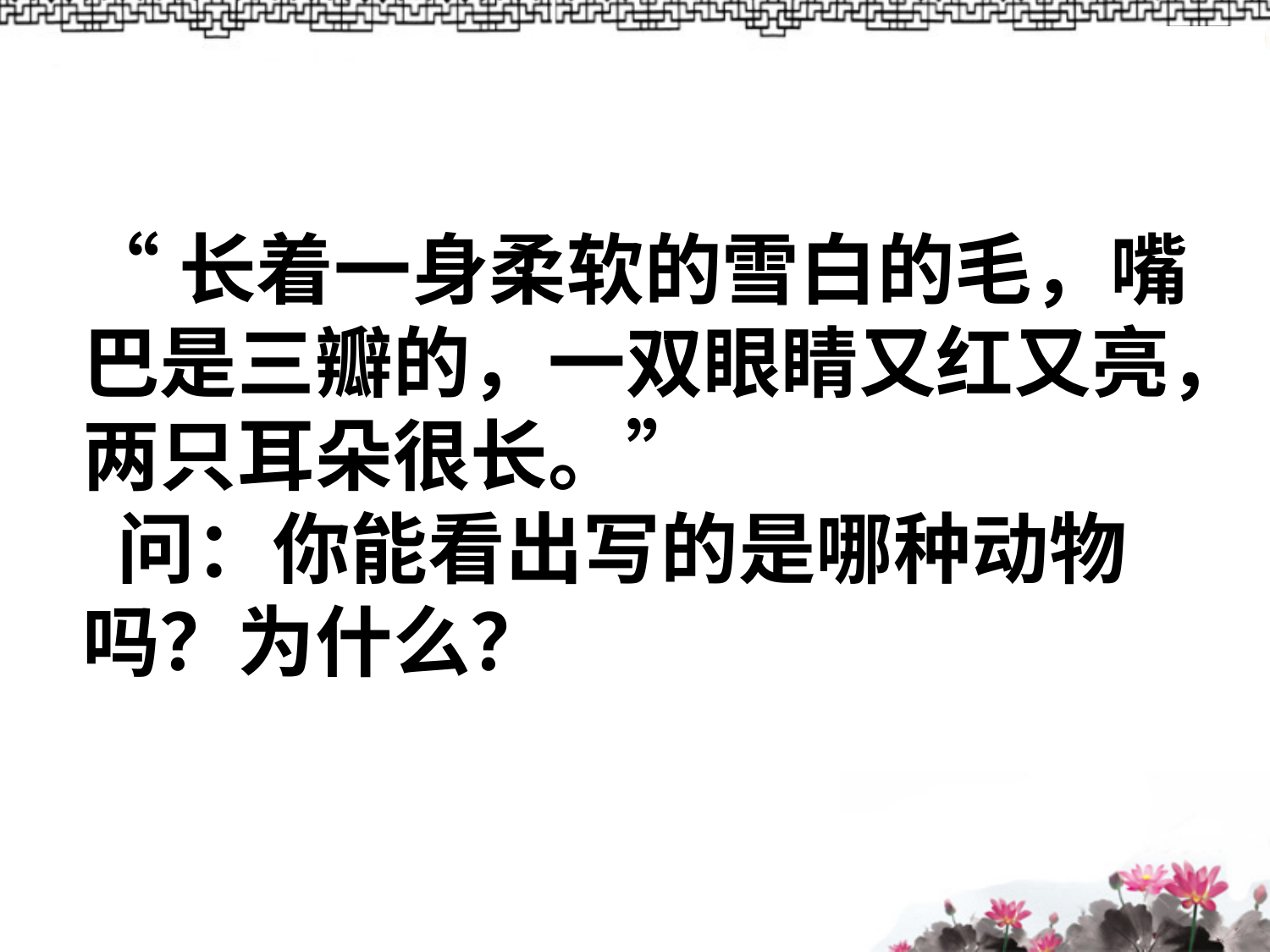

# “长着一身柔软的雪白的毛，嘴巴是三瓣的，一双眼睛又红又亮，两只耳朵很长。” 问：你能看出写的是哪种动物吗？为什么？